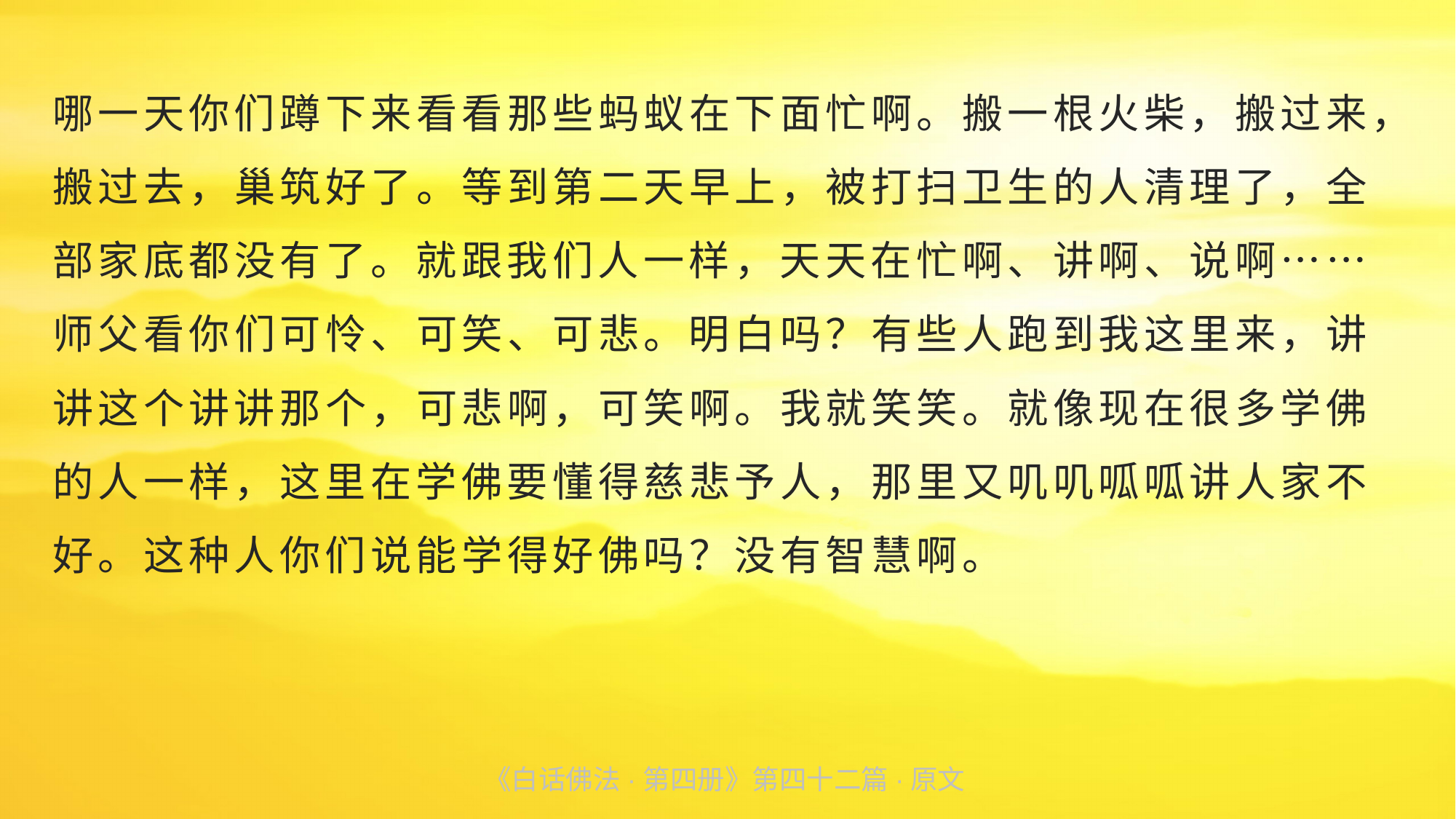

哪一天你们蹲下来看看那些蚂蚁在下面忙啊。搬一根火柴，搬过来，搬过去，巢筑好了。等到第二天早上，被打扫卫生的人清理了，全部家底都没有了。就跟我们人一样，天天在忙啊、讲啊、说啊……师父看你们可怜、可笑、可悲。明白吗？有些人跑到我这里来，讲讲这个讲讲那个，可悲啊，可笑啊。我就笑笑。就像现在很多学佛的人一样，这里在学佛要懂得慈悲予人，那里又叽叽呱呱讲人家不好。这种人你们说能学得好佛吗？没有智慧啊。

《白话佛法·第四册》第四十二篇·原文